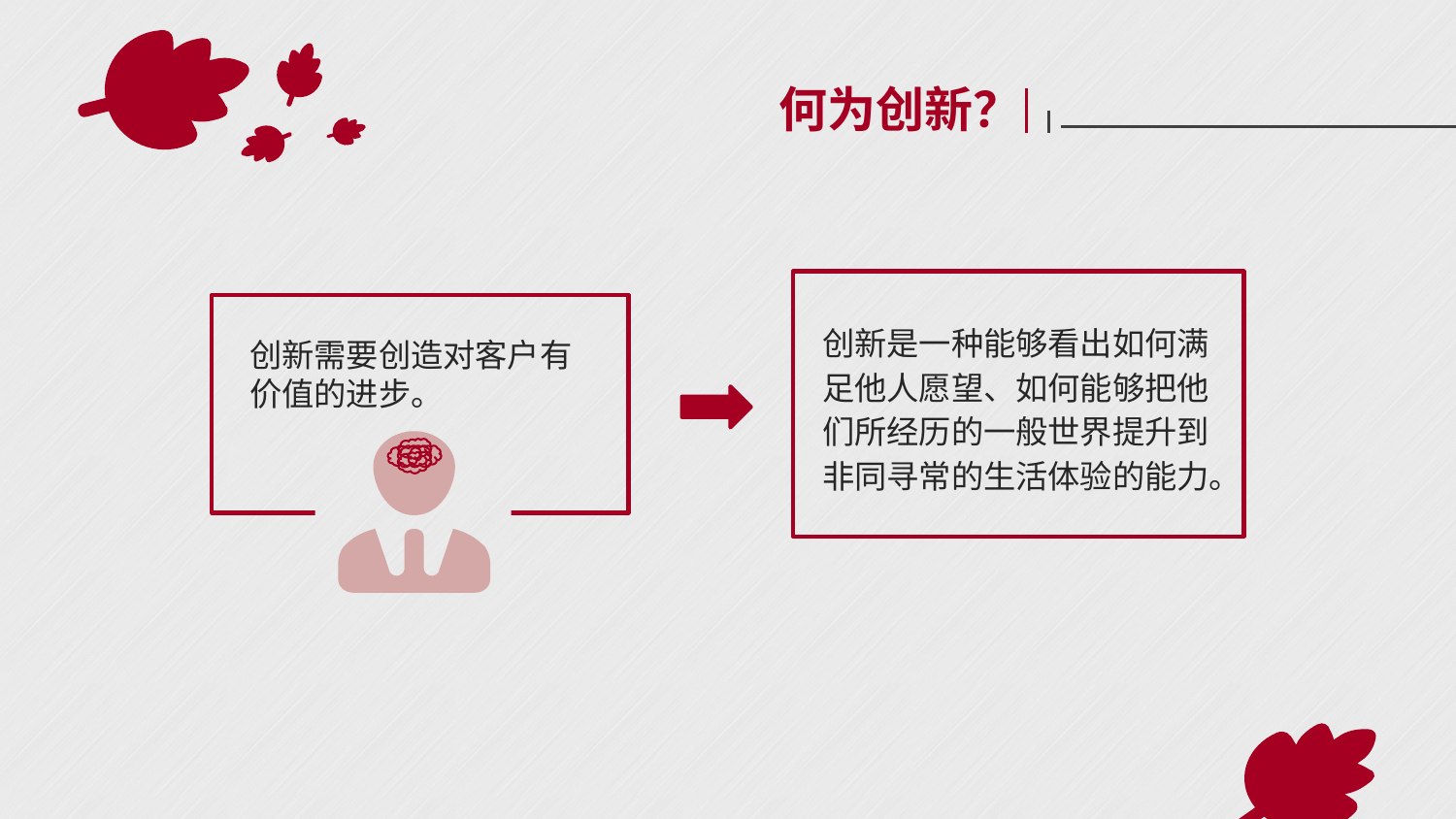

何为创新？

创新是一种能够看出如何满足他人愿望、如何能够把他们所经历的一般世界提升到非同寻常的生活体验的能力。
创新需要创造对客户有价值的进步。